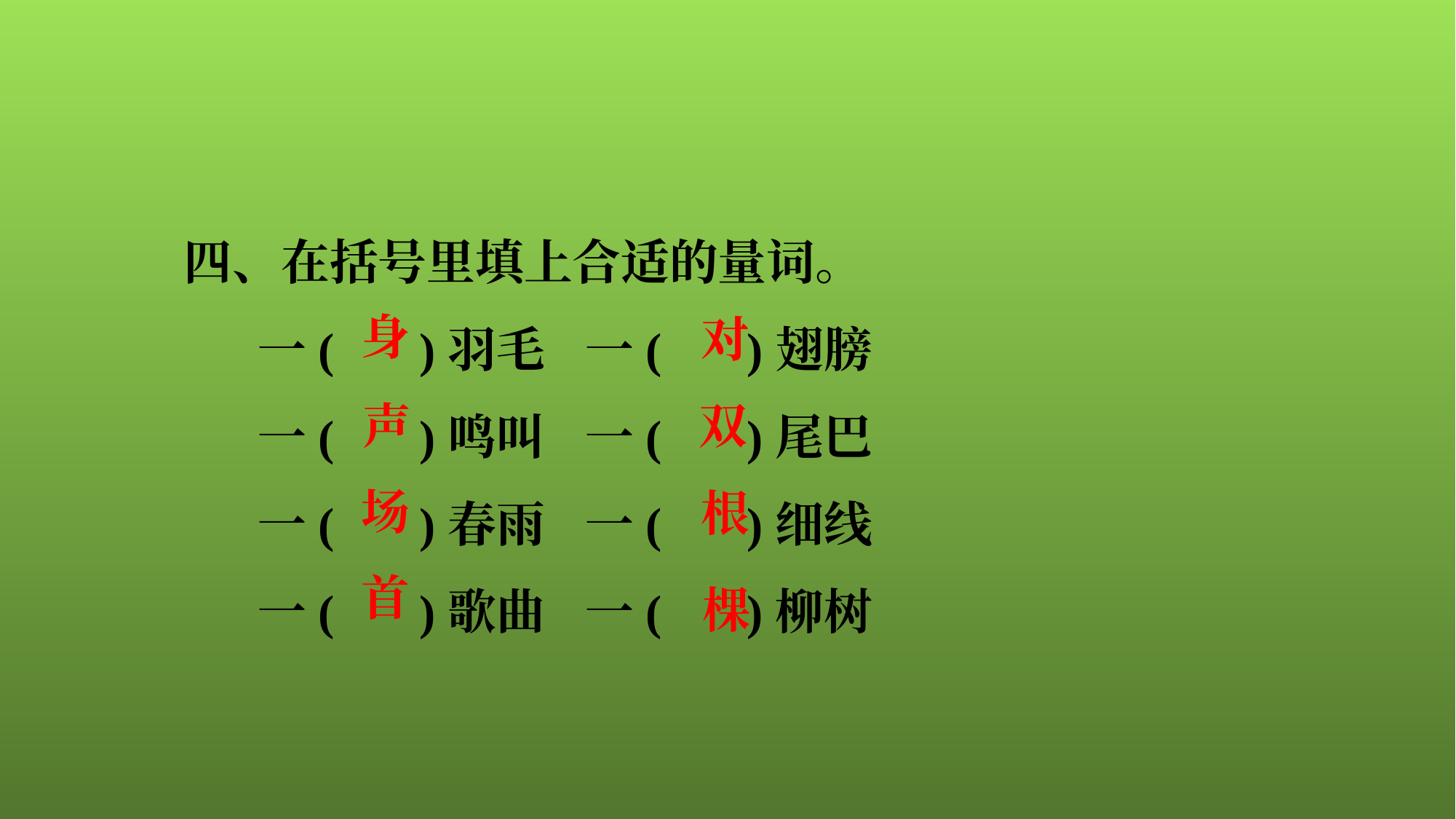

四、在括号里填上合适的量词。
一(       )羽毛 	一(       )翅膀
一(       )鸣叫 	一(       )尾巴
一(       )春雨 	一(       )细线
一(       )歌曲 	一(       )柳树
身
对
声
双
场
根
棵
首